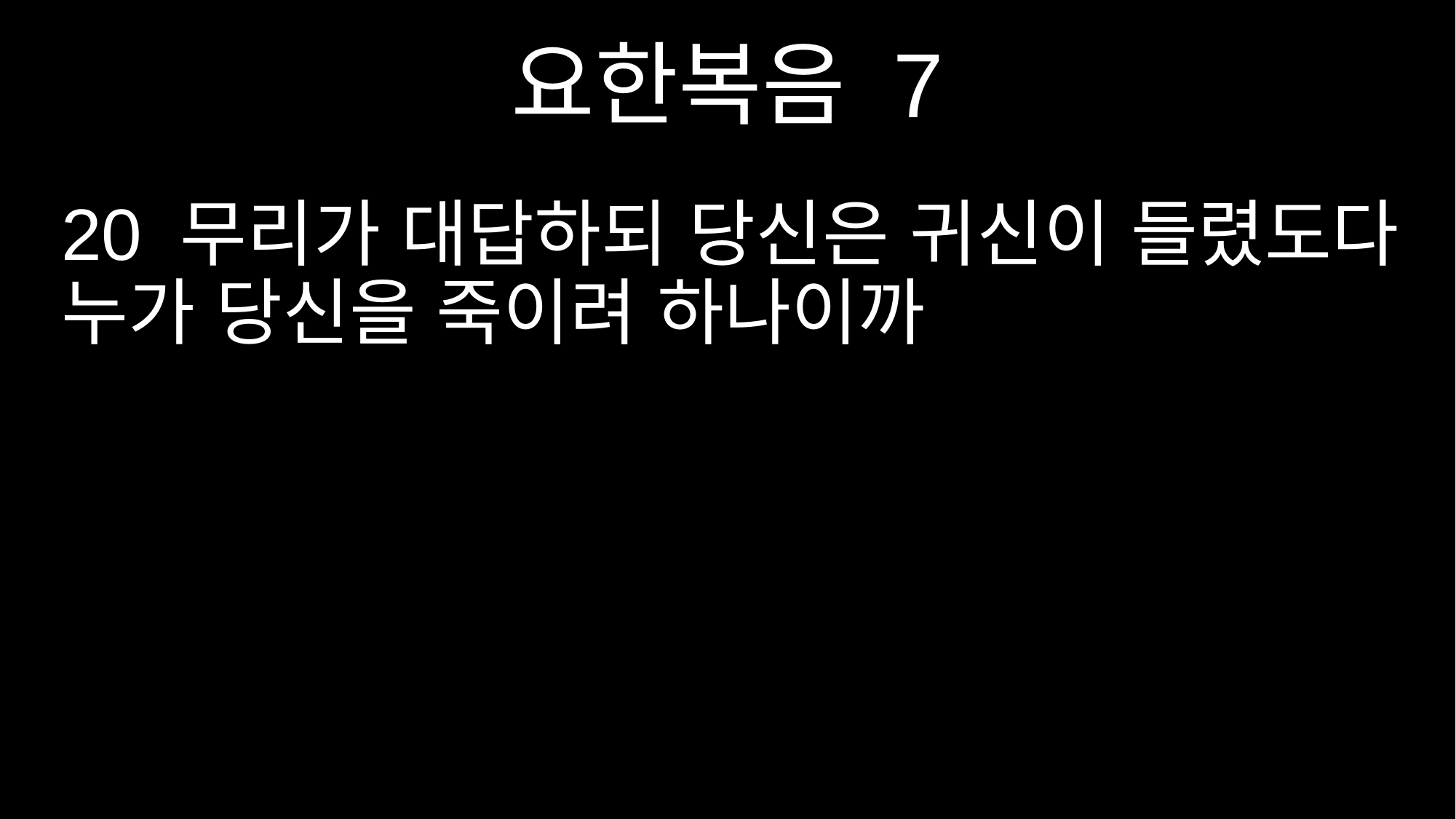

요한복음 7
20 무리가 대답하되 당신은 귀신이 들렸도다 누가 당신을 죽이려 하나이까